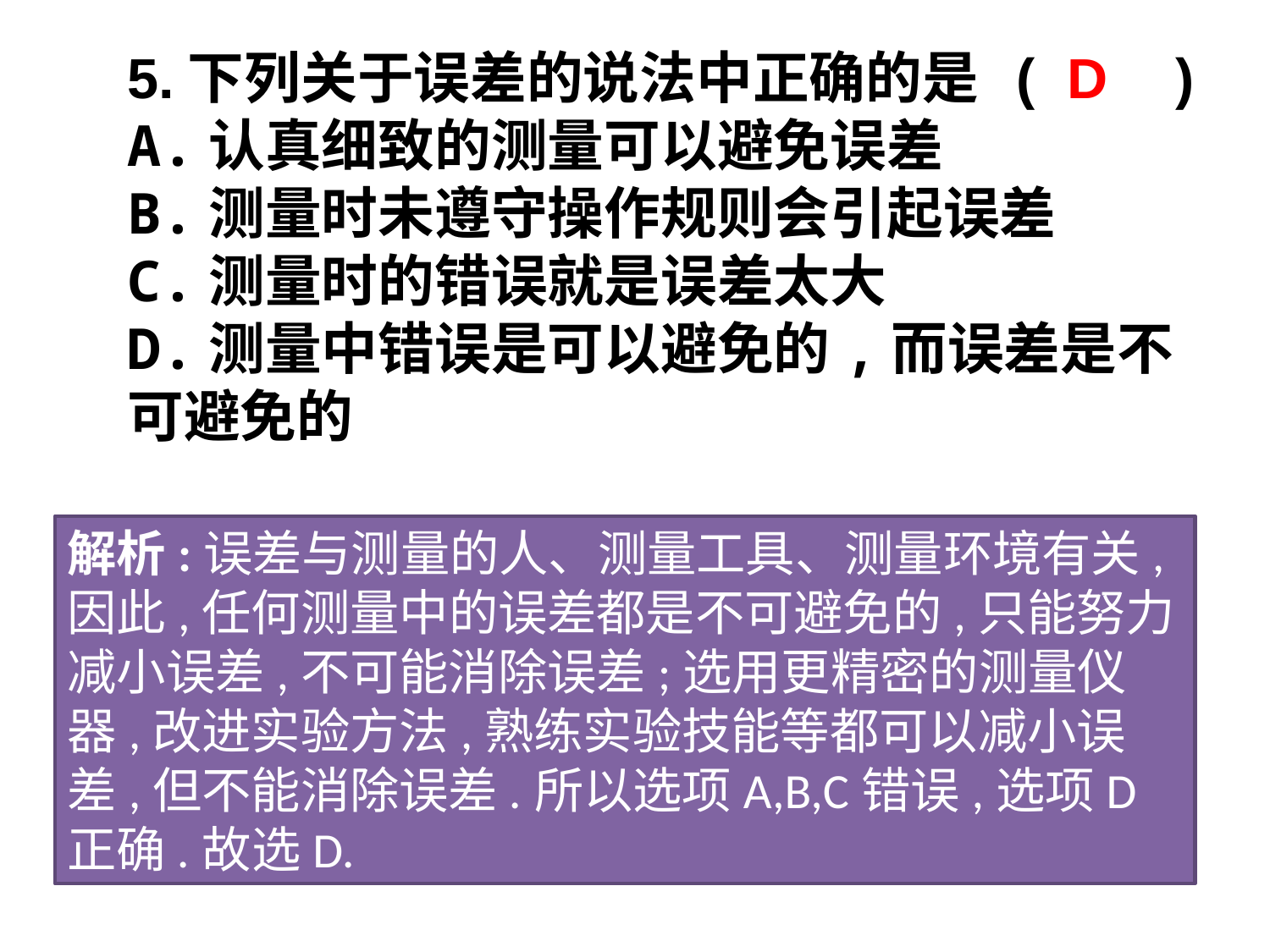

5.下列关于误差的说法中正确的是	(　　)
A.认真细致的测量可以避免误差
B.测量时未遵守操作规则会引起误差
C.测量时的错误就是误差太大
D.测量中错误是可以避免的,而误差是不可避免的
D
解析:误差与测量的人、测量工具、测量环境有关,因此,任何测量中的误差都是不可避免的,只能努力减小误差,不可能消除误差;选用更精密的测量仪器,改进实验方法,熟练实验技能等都可以减小误差,但不能消除误差.所以选项A,B,C错误,选项D正确.故选D.